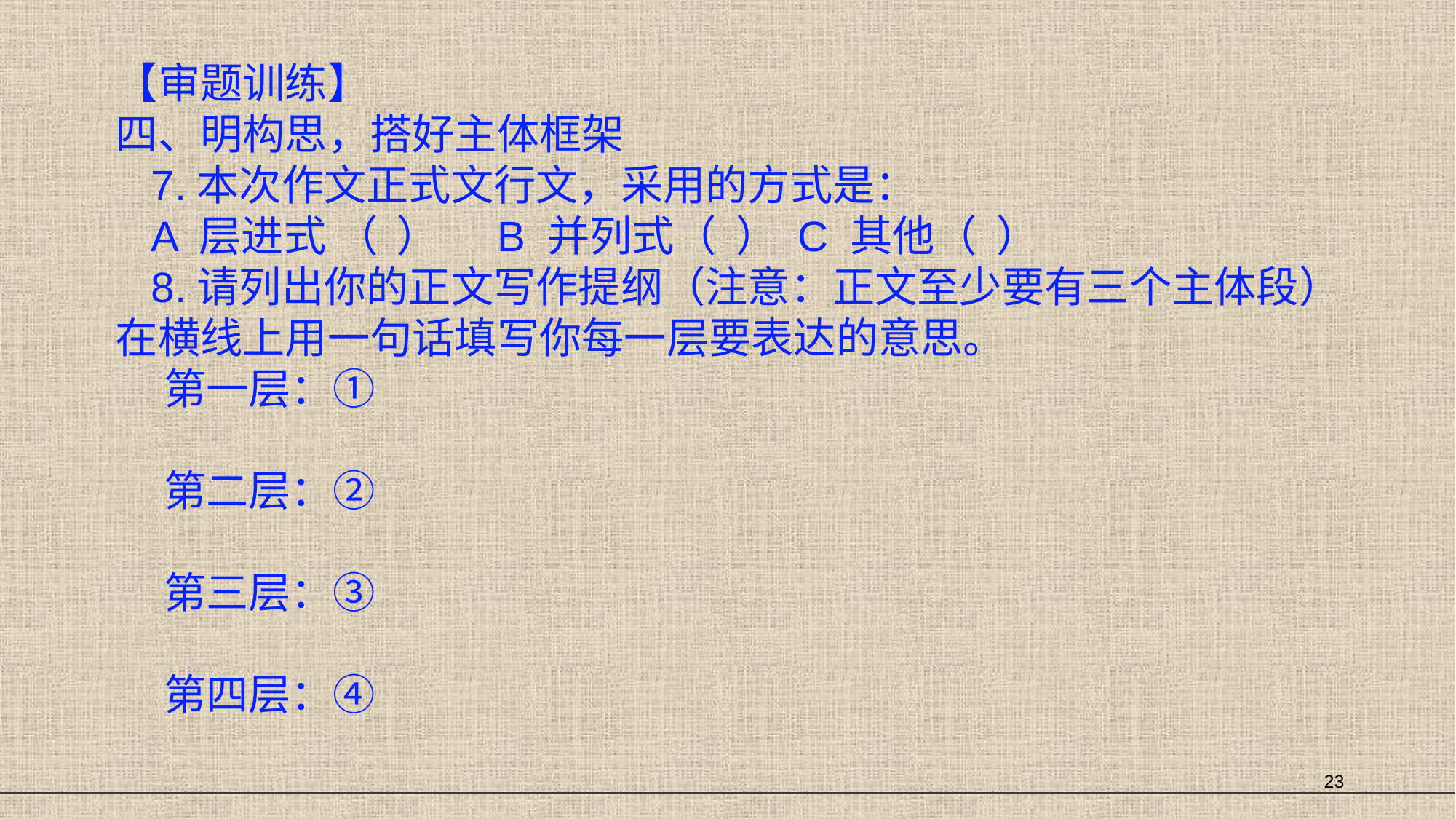

【审题训练】
四、明构思，搭好主体框架
   7.本次作文正式文行文，采用的方式是：
   A 层进式 （  ）     B 并列式（  ） C 其他（  ）
   8.请列出你的正文写作提纲（注意：正文至少要有三个主体段）
在横线上用一句话填写你每一层要表达的意思。
    第一层：①
    第二层：②
    第三层：③
    第四层：④
23